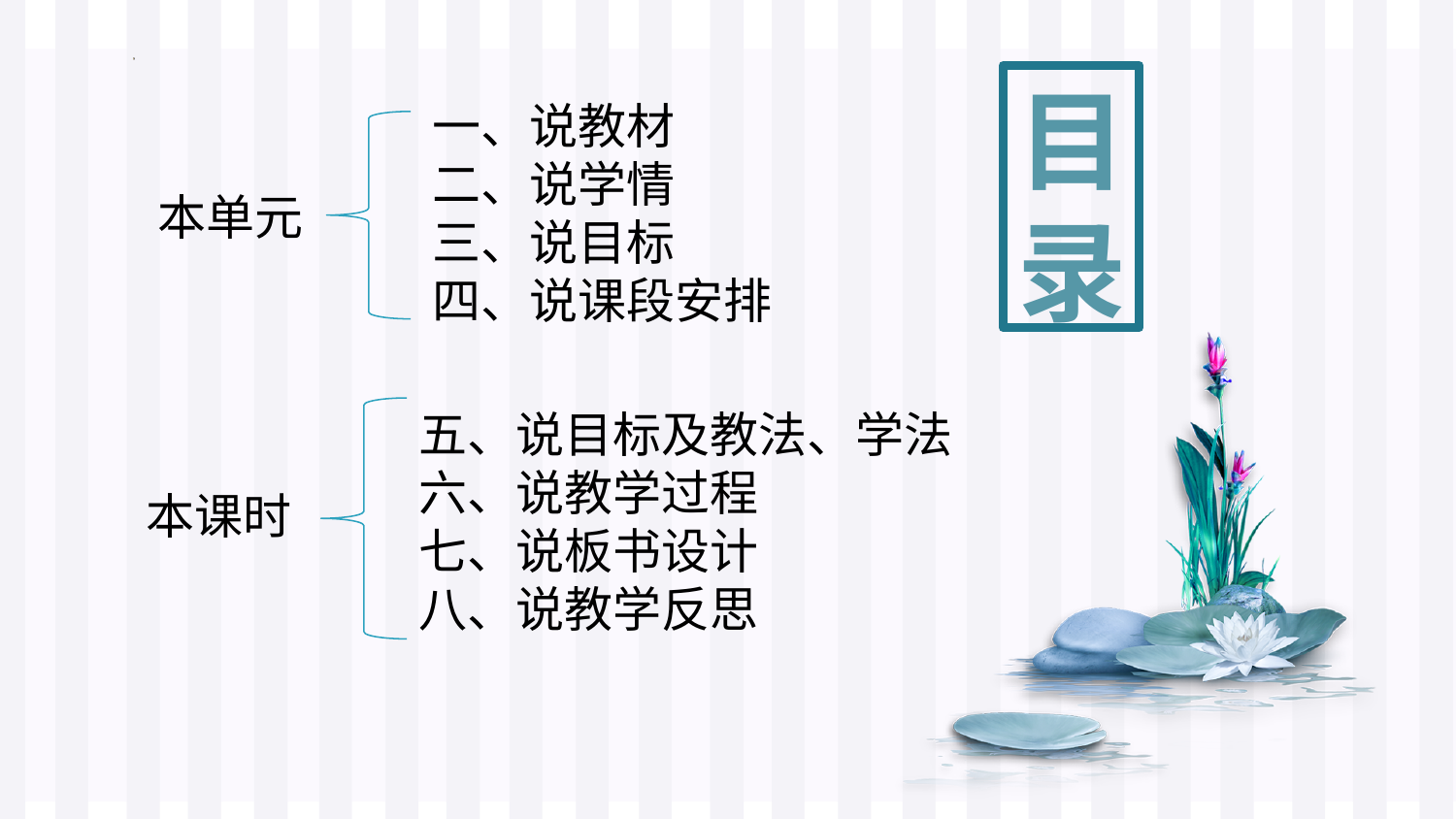

目录
一、说教材
二、说学情
三、说目标
四、说课段安排

本单元

五、说目标及教法、学法
六、说教学过程
七、说板书设计
八、说教学反思

本课时